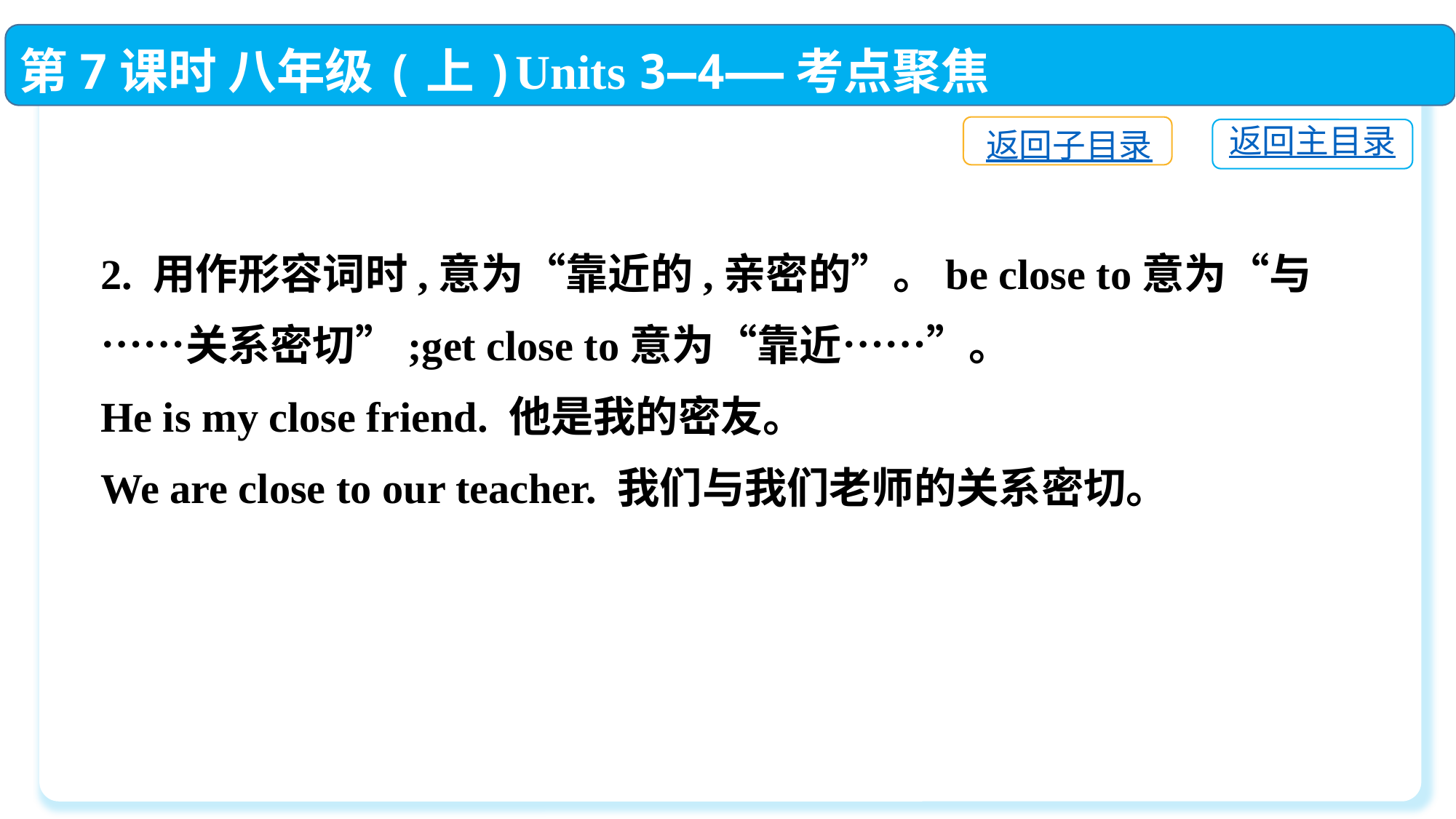

第7课时 八年级(上)Units 3—4——考点聚焦

返回子目录
返回主目录

2. 用作形容词时,意为“靠近的,亲密的”。be close to意为“与……关系密切”;get close to意为“靠近……”。
He is my close friend. 他是我的密友。
We are close to our teacher. 我们与我们老师的关系密切。